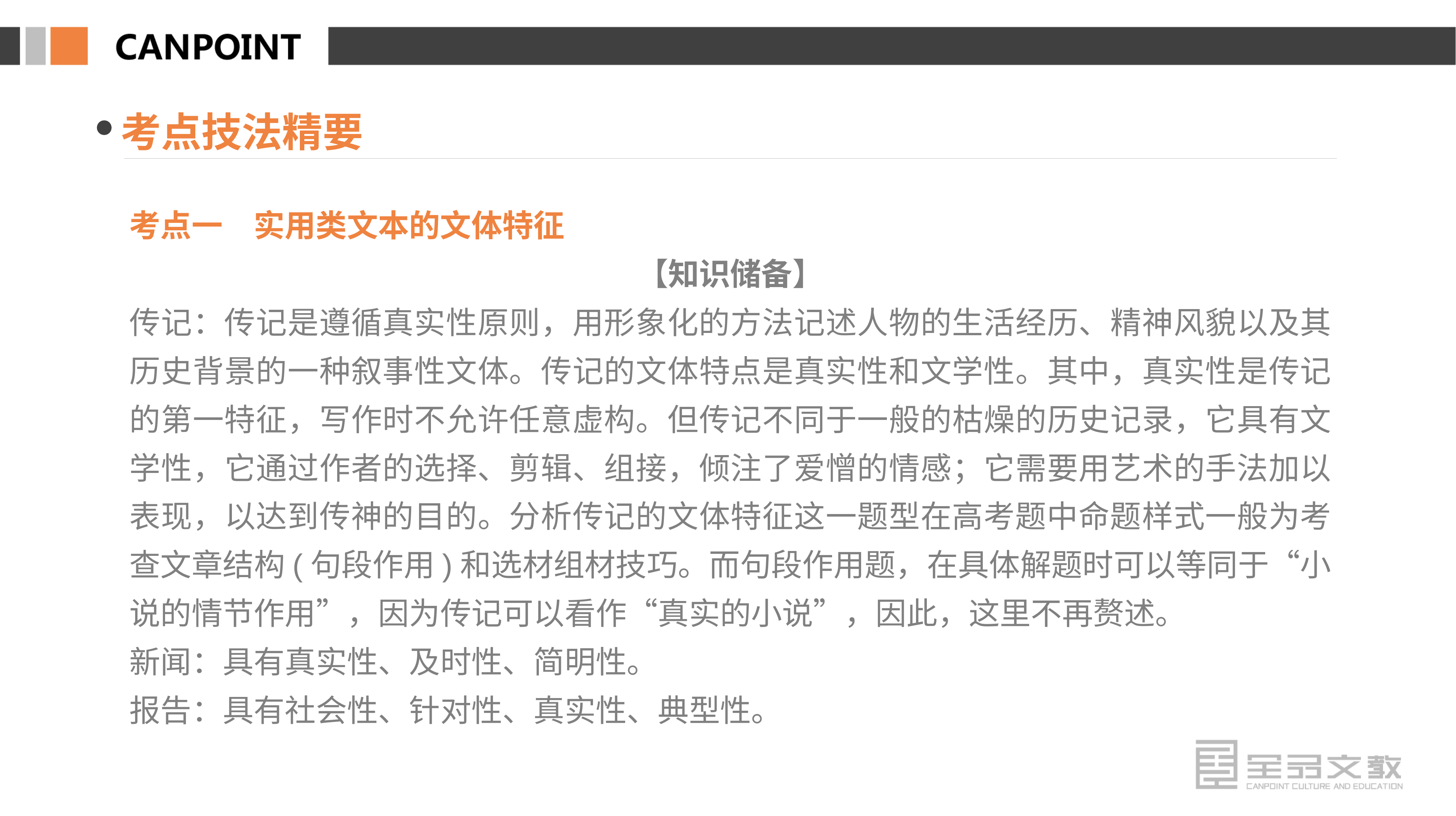

考点技法精要

考点一　实用类文本的文体特征
【知识储备】
传记：传记是遵循真实性原则，用形象化的方法记述人物的生活经历、精神风貌以及其历史背景的一种叙事性文体。传记的文体特点是真实性和文学性。其中，真实性是传记的第一特征，写作时不允许任意虚构。但传记不同于一般的枯燥的历史记录，它具有文学性，它通过作者的选择、剪辑、组接，倾注了爱憎的情感；它需要用艺术的手法加以表现，以达到传神的目的。分析传记的文体特征这一题型在高考题中命题样式一般为考查文章结构(句段作用)和选材组材技巧。而句段作用题，在具体解题时可以等同于“小说的情节作用”，因为传记可以看作“真实的小说”，因此，这里不再赘述。
新闻：具有真实性、及时性、简明性。
报告：具有社会性、针对性、真实性、典型性。